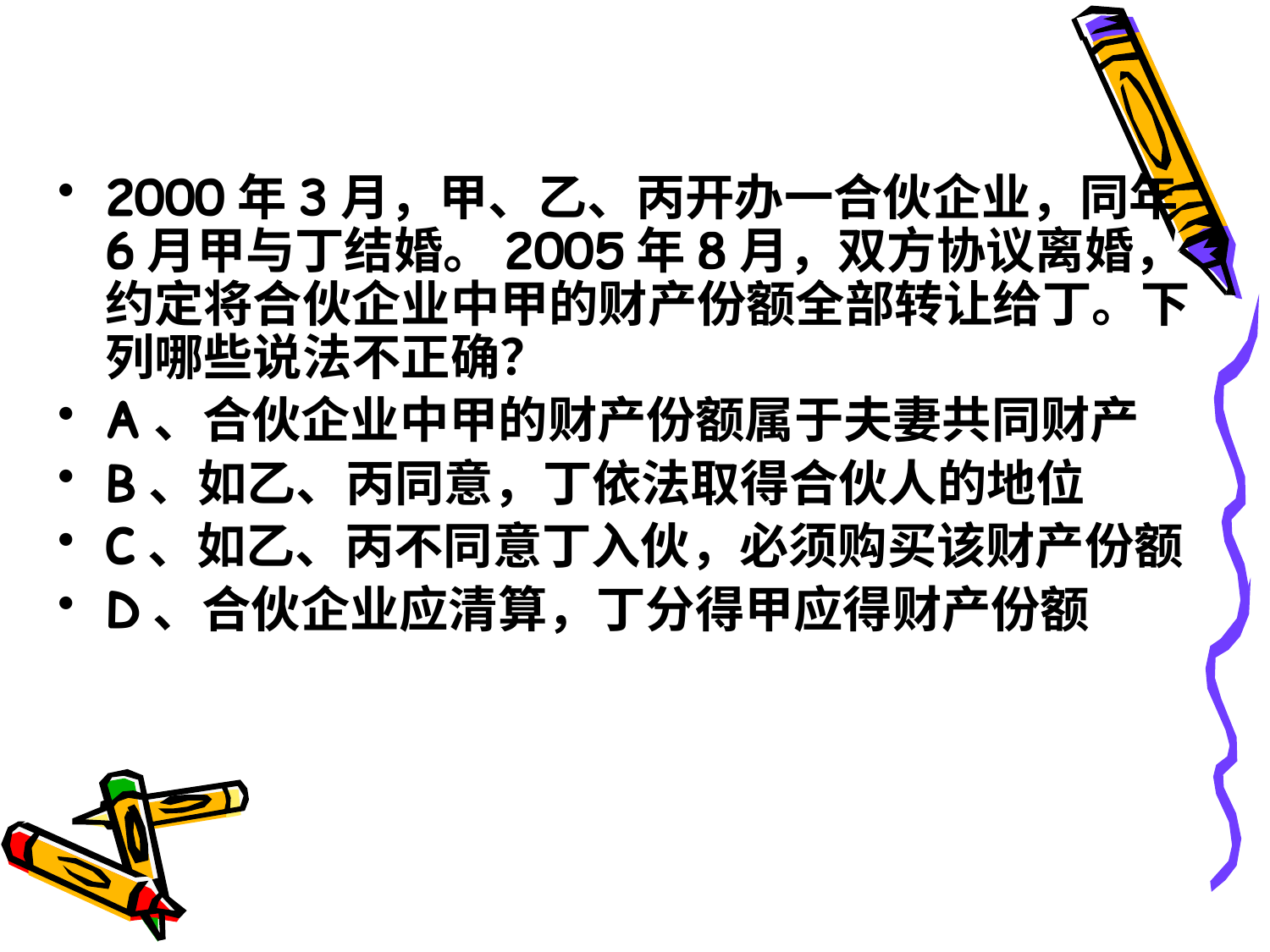

2000年3月，甲、乙、丙开办一合伙企业，同年6月甲与丁结婚。2005年8月，双方协议离婚，约定将合伙企业中甲的财产份额全部转让给丁。下列哪些说法不正确？
A、合伙企业中甲的财产份额属于夫妻共同财产
B、如乙、丙同意，丁依法取得合伙人的地位
C、如乙、丙不同意丁入伙，必须购买该财产份额
D、合伙企业应清算，丁分得甲应得财产份额